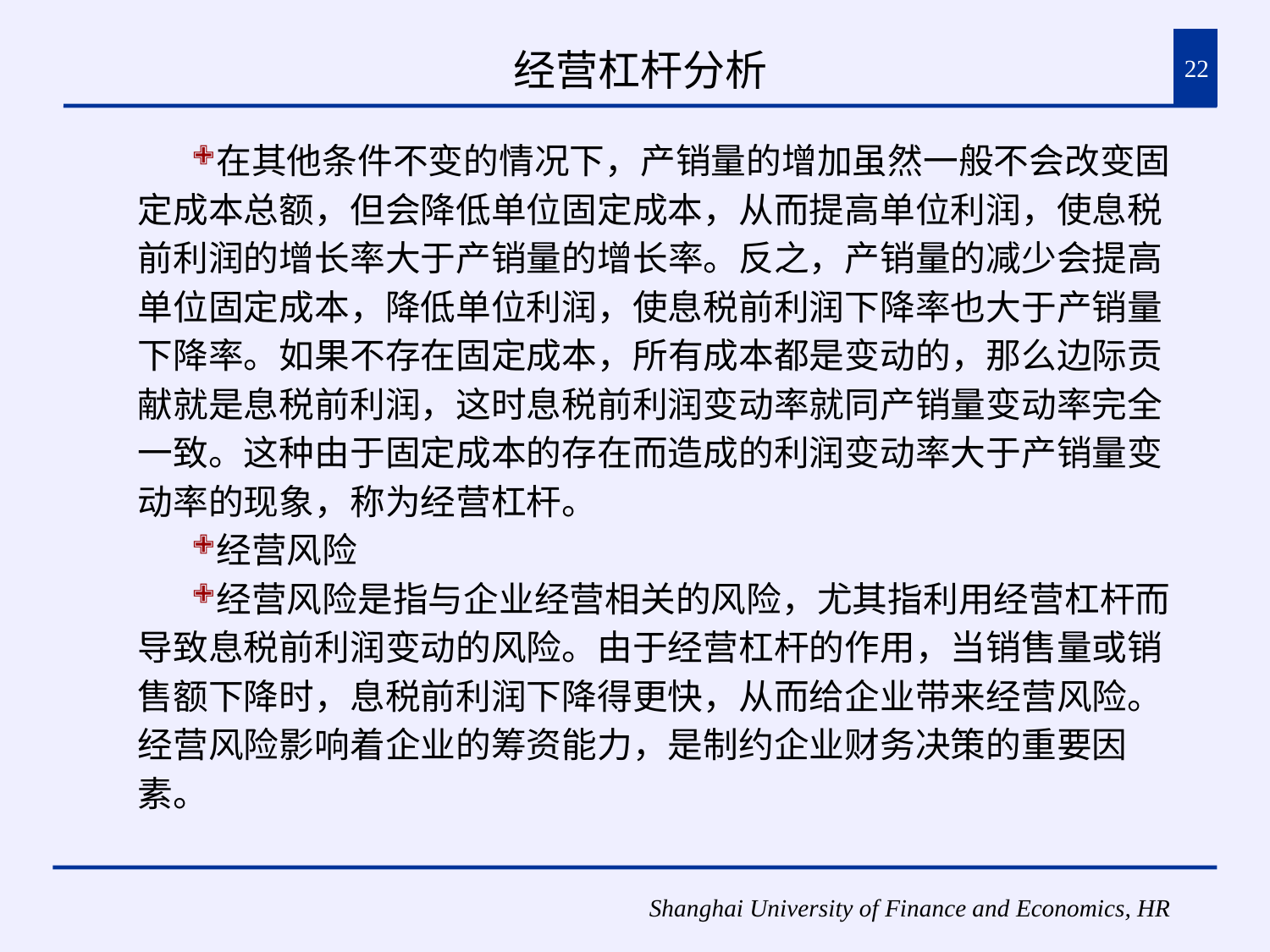

# 经营杠杆分析
22
在其他条件不变的情况下，产销量的增加虽然一般不会改变固定成本总额，但会降低单位固定成本，从而提高单位利润，使息税前利润的增长率大于产销量的增长率。反之，产销量的减少会提高单位固定成本，降低单位利润，使息税前利润下降率也大于产销量下降率。如果不存在固定成本，所有成本都是变动的，那么边际贡献就是息税前利润，这时息税前利润变动率就同产销量变动率完全一致。这种由于固定成本的存在而造成的利润变动率大于产销量变动率的现象，称为经营杠杆。
经营风险
经营风险是指与企业经营相关的风险，尤其指利用经营杠杆而导致息税前利润变动的风险。由于经营杠杆的作用，当销售量或销售额下降时，息税前利润下降得更快，从而给企业带来经营风险。经营风险影响着企业的筹资能力，是制约企业财务决策的重要因素。